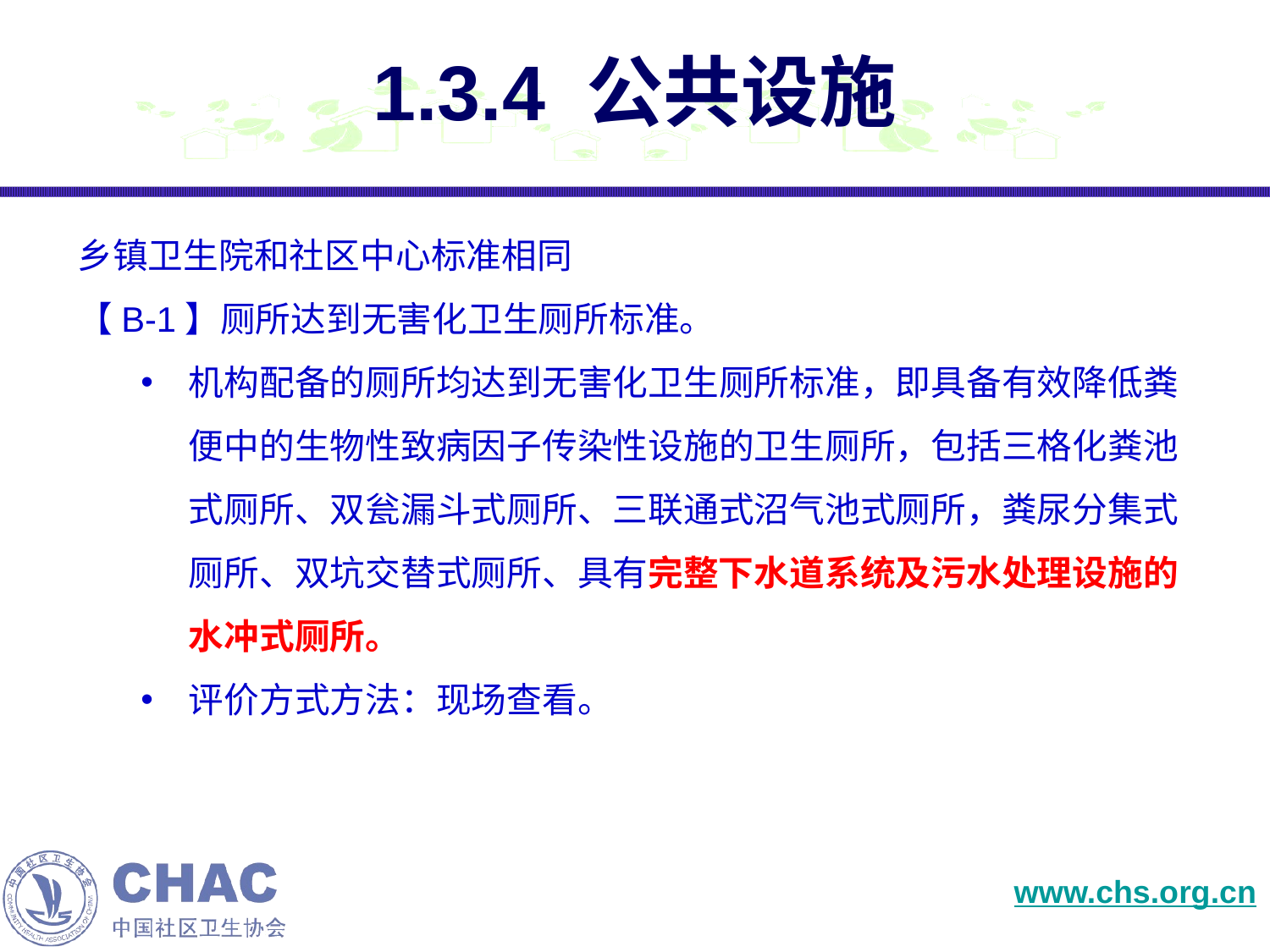

# 1.3.4 公共设施
乡镇卫生院和社区中心标准相同
【B-1】厕所达到无害化卫生厕所标准。
机构配备的厕所均达到无害化卫生厕所标准，即具备有效降低粪便中的生物性致病因子传染性设施的卫生厕所，包括三格化粪池式厕所、双瓮漏斗式厕所、三联通式沼气池式厕所，粪尿分集式厕所、双坑交替式厕所、具有完整下水道系统及污水处理设施的水冲式厕所。
评价方式方法：现场查看。